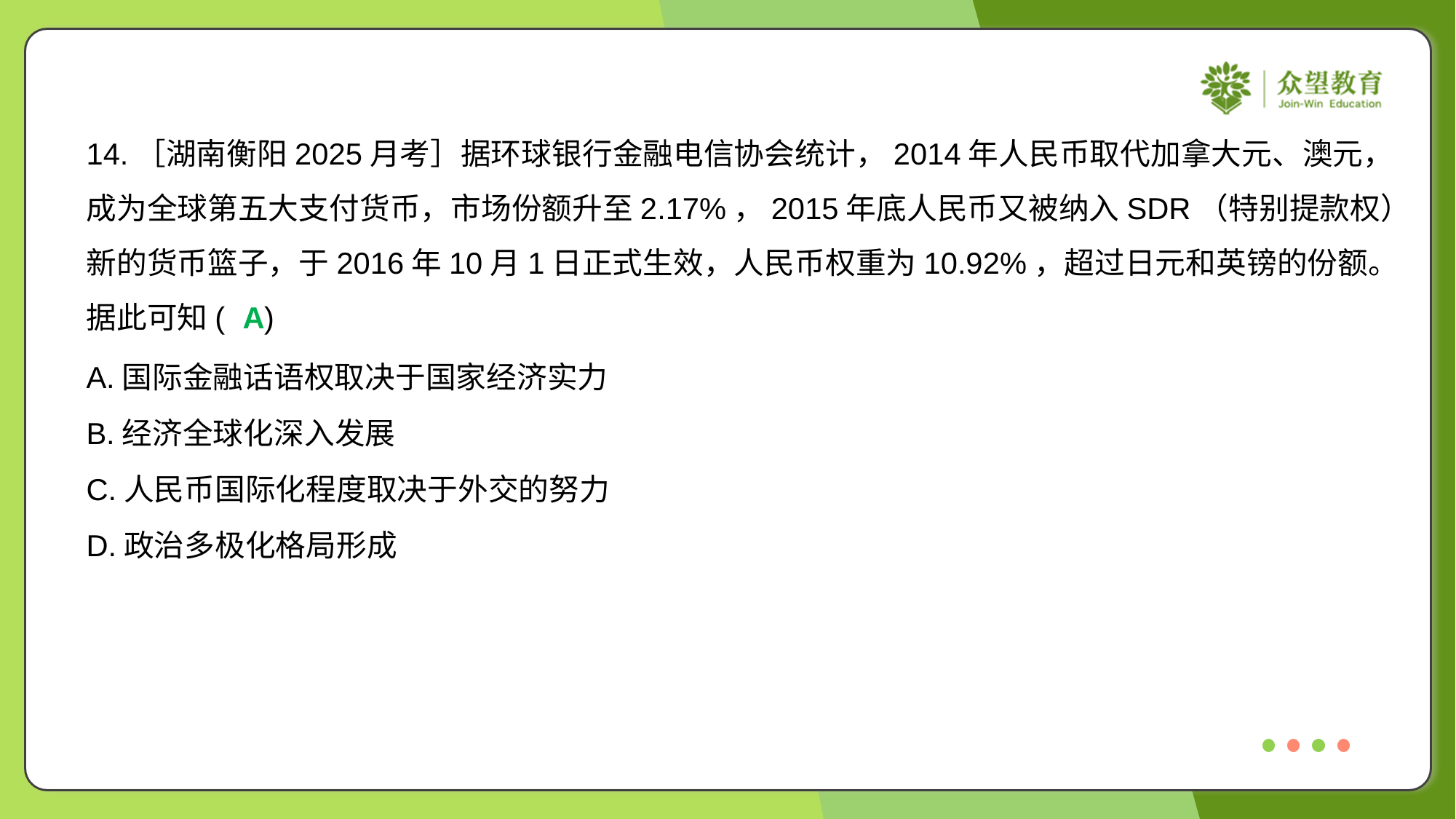

14.［湖南衡阳2025月考］据环球银行金融电信协会统计，2014年人民币取代加拿大元、澳元，
成为全球第五大支付货币，市场份额升至2.17%，2015年底人民币又被纳入SDR（特别提款权）
新的货币篮子，于2016年10月1日正式生效，人民币权重为10.92%，超过日元和英镑的份额。
据此可知(     )
A
A.国际金融话语权取决于国家经济实力
B.经济全球化深入发展
C.人民币国际化程度取决于外交的努力
D.政治多极化格局形成